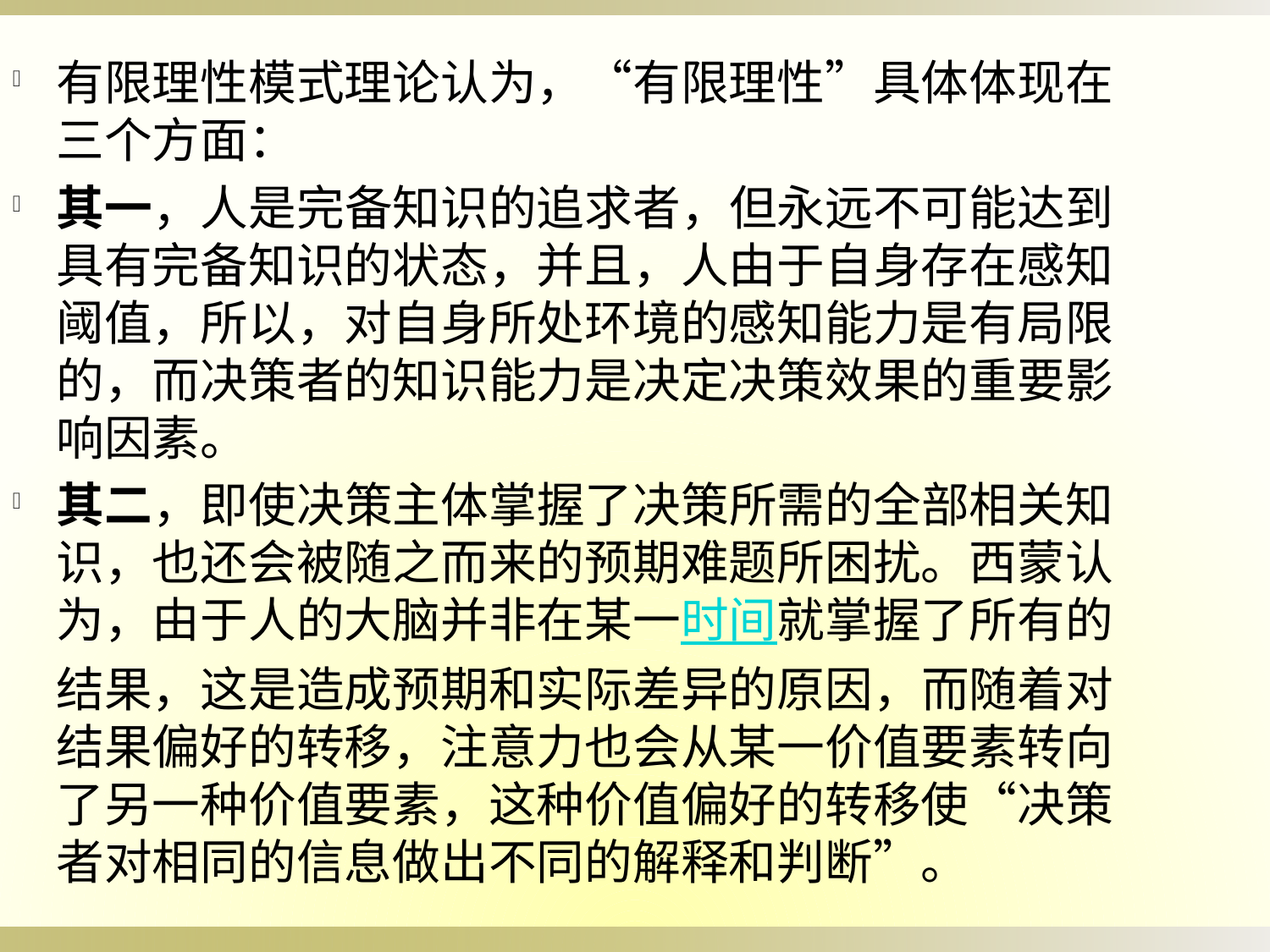

有限理性模式理论认为，“有限理性”具体体现在三个方面：
其一，人是完备知识的追求者，但永远不可能达到具有完备知识的状态，并且，人由于自身存在感知阈值，所以，对自身所处环境的感知能力是有局限的，而决策者的知识能力是决定决策效果的重要影响因素。
其二，即使决策主体掌握了决策所需的全部相关知识，也还会被随之而来的预期难题所困扰。西蒙认为，由于人的大脑并非在某一时间就掌握了所有的结果，这是造成预期和实际差异的原因，而随着对结果偏好的转移，注意力也会从某一价值要素转向了另一种价值要素，这种价值偏好的转移使“决策者对相同的信息做出不同的解释和判断”。